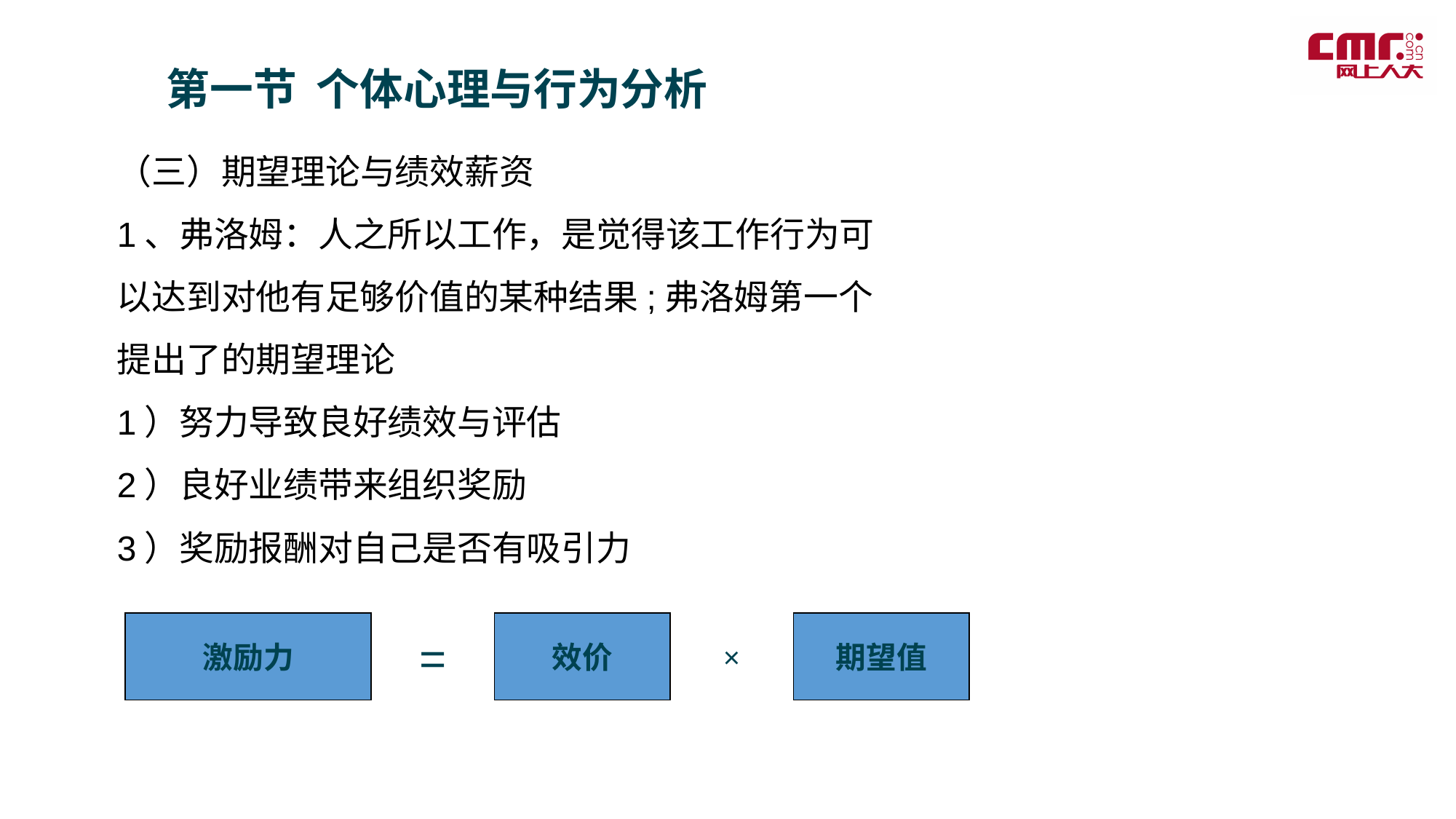

第一节  个体心理与行为分析
（三）期望理论与绩效薪资
1、弗洛姆：人之所以工作，是觉得该工作行为可以达到对他有足够价值的某种结果;弗洛姆第一个提出了的期望理论
1）努力导致良好绩效与评估
2）良好业绩带来组织奖励
3）奖励报酬对自己是否有吸引力

激励力
=
效价
×
期望值